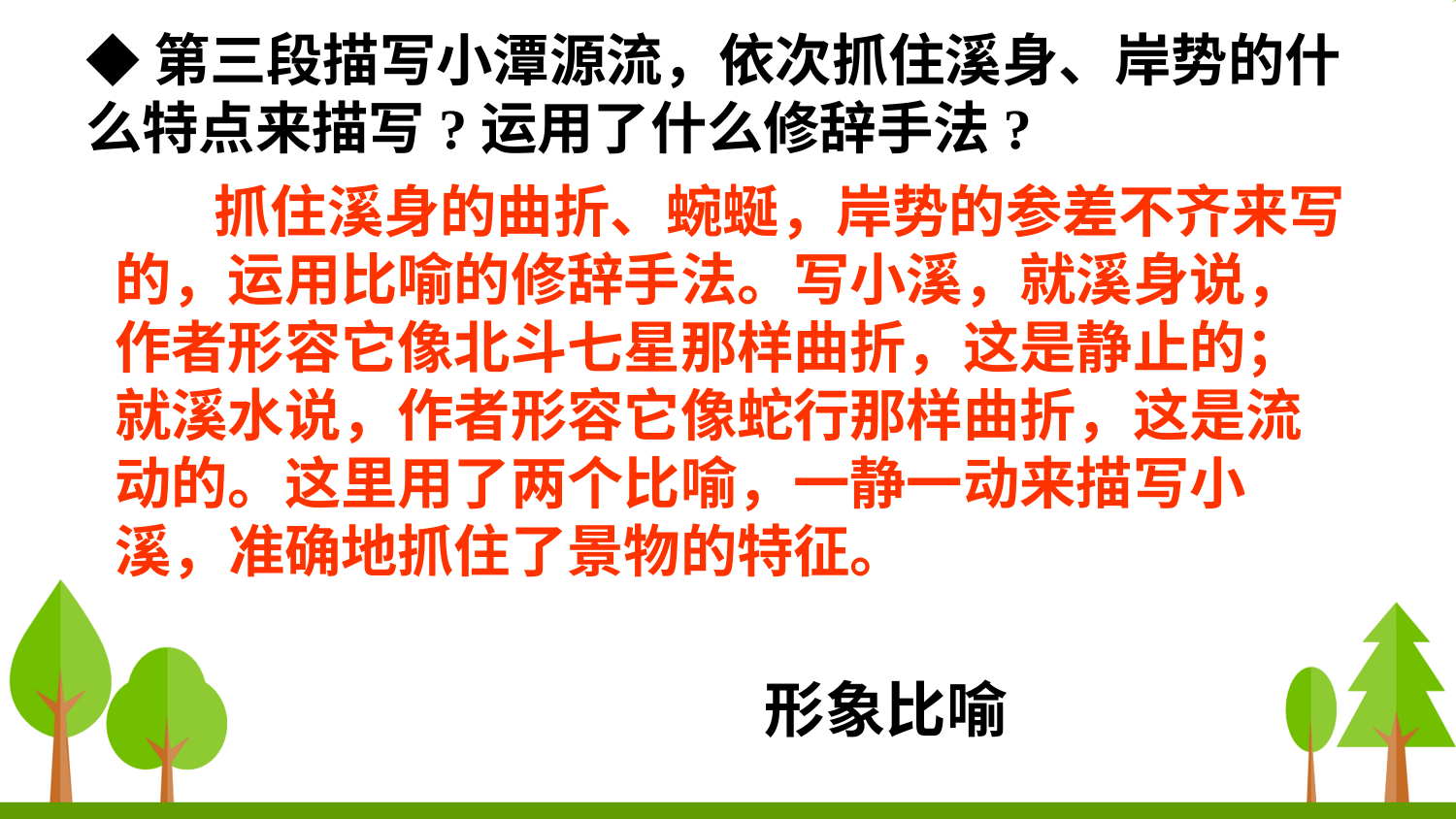

◆第三段描写小潭源流，依次抓住溪身、岸势的什么特点来描写?运用了什么修辞手法?
        抓住溪身的曲折、蜿蜒，岸势的参差不齐来写的，运用比喻的修辞手法。写小溪，就溪身说，作者形容它像北斗七星那样曲折，这是静止的；就溪水说，作者形容它像蛇行那样曲折，这是流动的。这里用了两个比喻，一静一动来描写小溪，准确地抓住了景物的特征。
 形象比喻